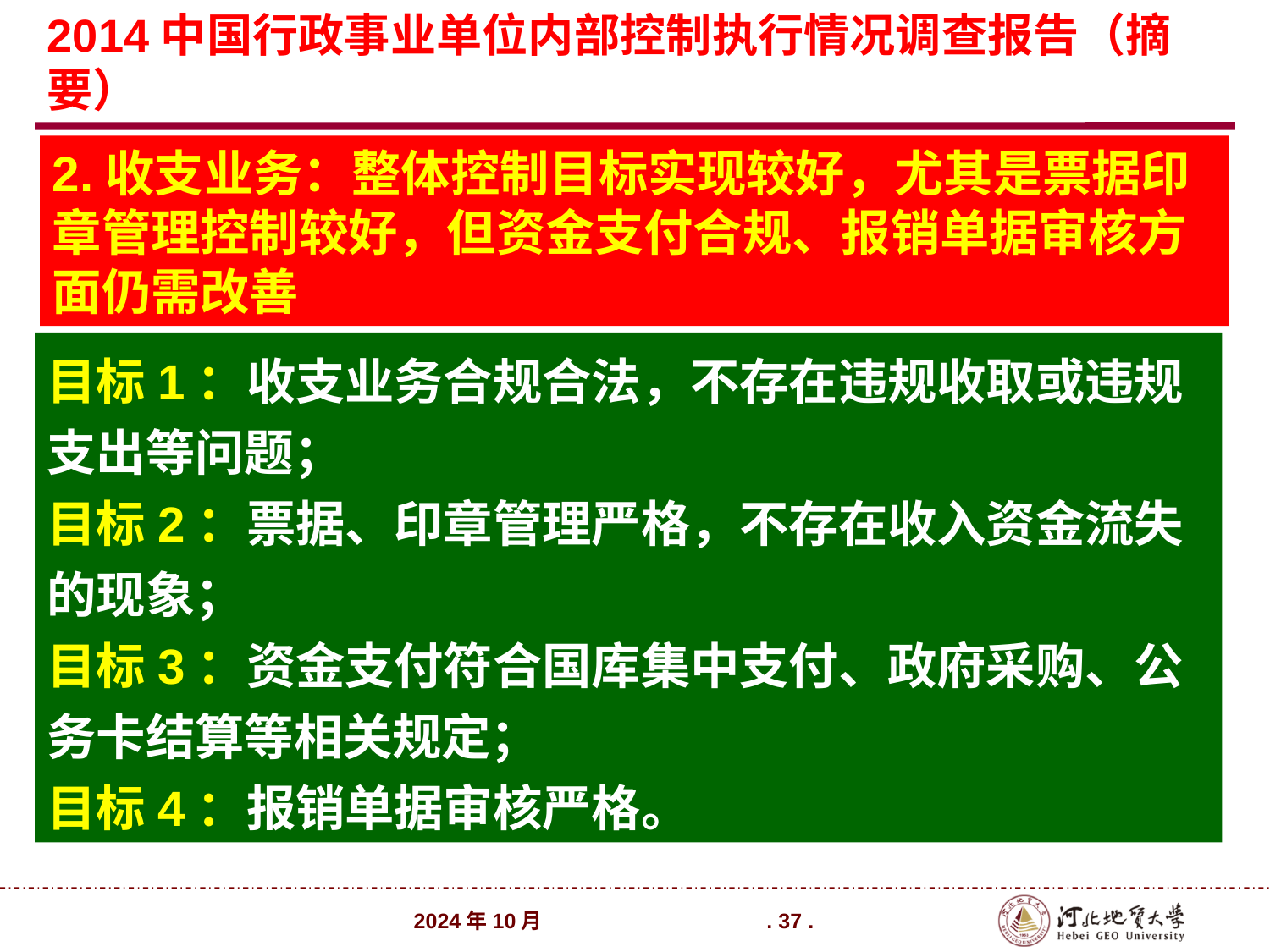

# 2014中国行政事业单位内部控制执行情况调查报告（摘要）
2.收支业务：整体控制目标实现较好，尤其是票据印章管理控制较好，但资金支付合规、报销单据审核方面仍需改善
目标1：收支业务合规合法，不存在违规收取或违规支出等问题；
目标2：票据、印章管理严格，不存在收入资金流失的现象；
目标3：资金支付符合国库集中支付、政府采购、公务卡结算等相关规定；
目标4：报销单据审核严格。
2024年10月                                             . 37 .